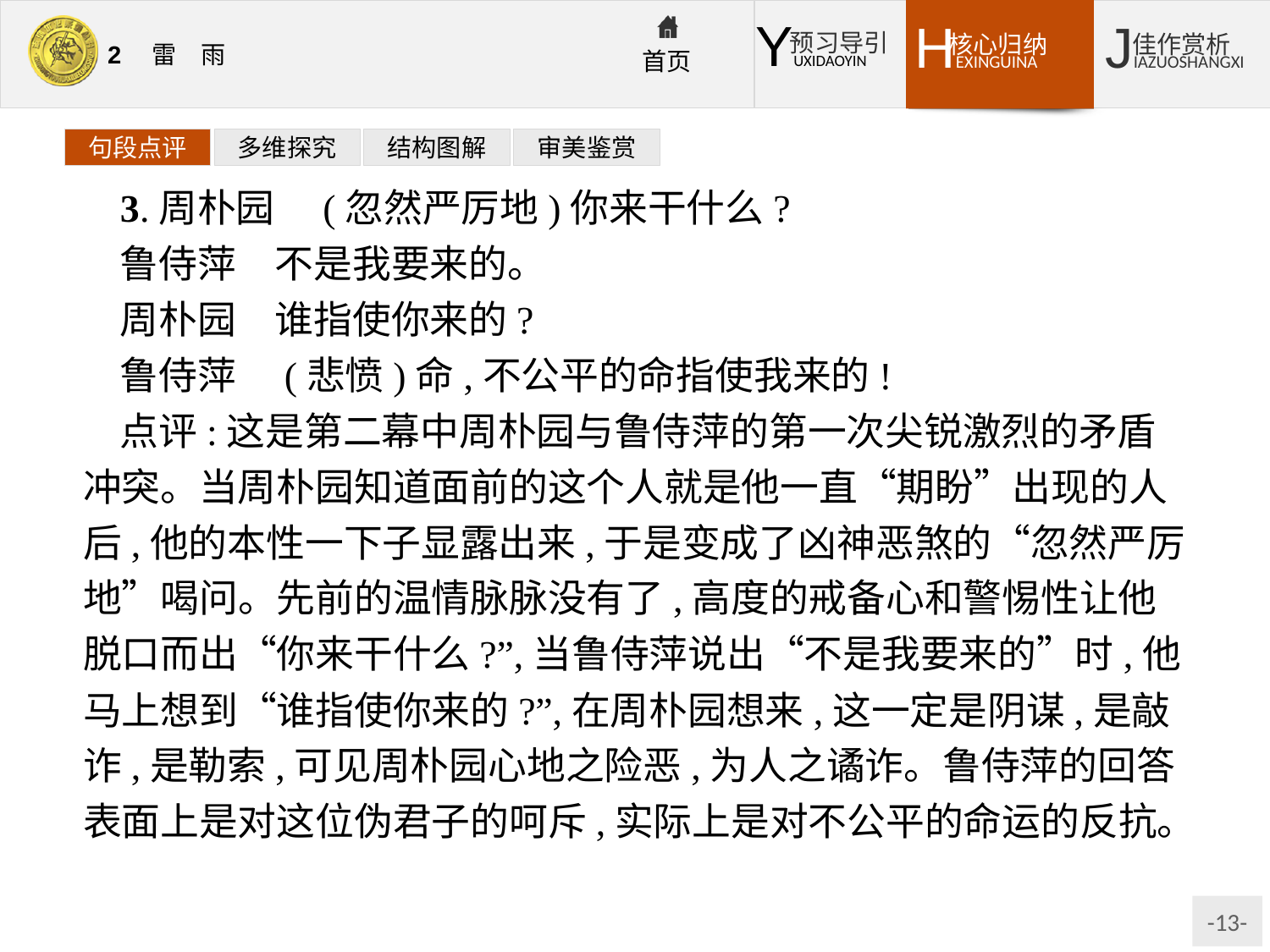

句段点评
多维探究
结构图解
审美鉴赏
3.周朴园　(忽然严厉地)你来干什么?
鲁侍萍　不是我要来的。
周朴园　谁指使你来的?
鲁侍萍　(悲愤)命,不公平的命指使我来的!
点评:这是第二幕中周朴园与鲁侍萍的第一次尖锐激烈的矛盾冲突。当周朴园知道面前的这个人就是他一直“期盼”出现的人后,他的本性一下子显露出来,于是变成了凶神恶煞的“忽然严厉地”喝问。先前的温情脉脉没有了,高度的戒备心和警惕性让他脱口而出“你来干什么?”,当鲁侍萍说出“不是我要来的”时,他马上想到“谁指使你来的?”,在周朴园想来,这一定是阴谋,是敲诈,是勒索,可见周朴园心地之险恶,为人之谲诈。鲁侍萍的回答表面上是对这位伪君子的呵斥,实际上是对不公平的命运的反抗。